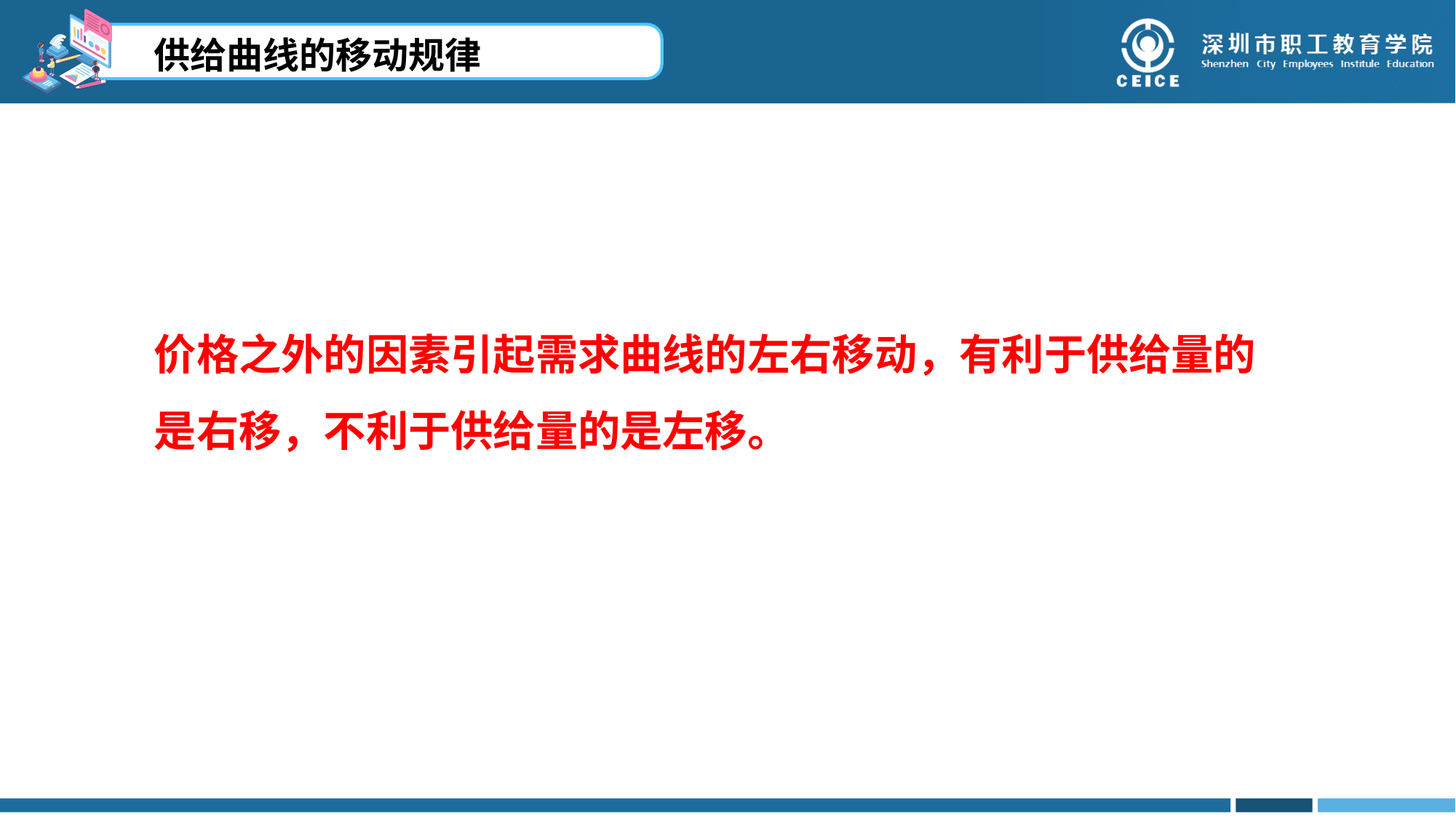

供给曲线的移动规律
价格之外的因素引起需求曲线的左右移动，有利于供给量的是右移，不利于供给量的是左移。